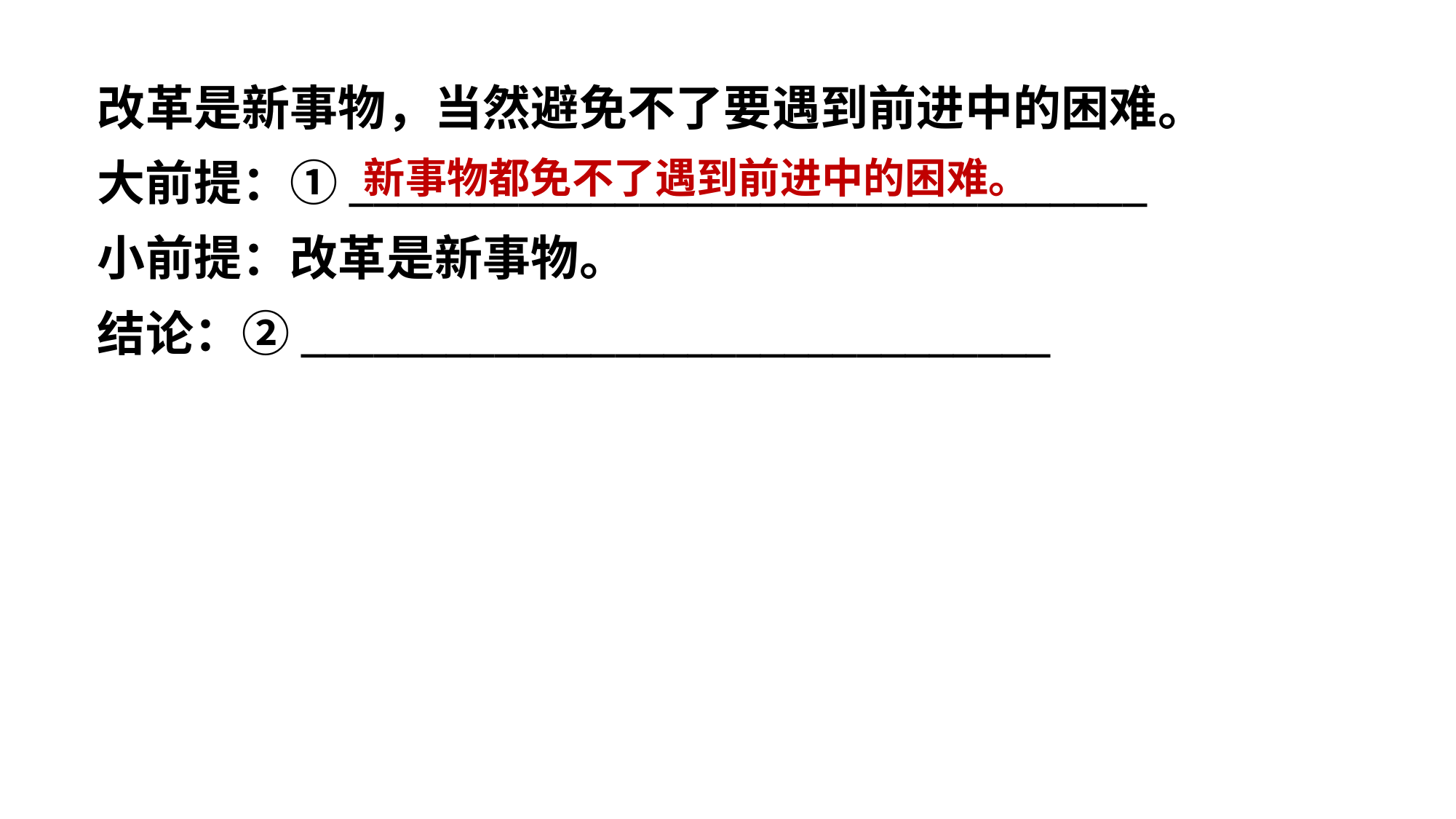

改革是新事物，当然避免不了要遇到前进中的困难。
大前提：①_________________________________
小前提：改革是新事物。
结论：②_______________________________
新事物都免不了遇到前进中的困难。